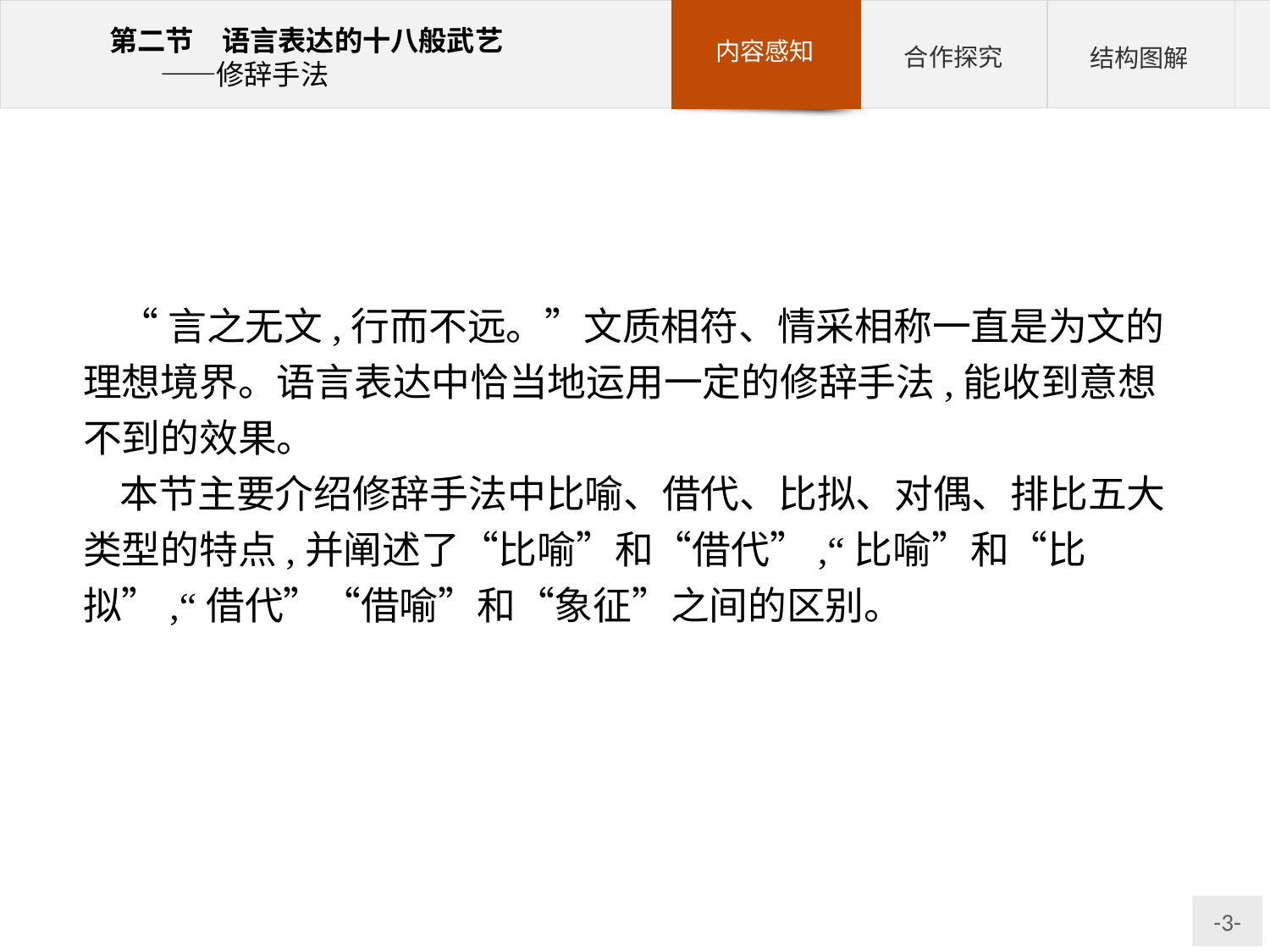

“言之无文,行而不远。”文质相符、情采相称一直是为文的理想境界。语言表达中恰当地运用一定的修辞手法,能收到意想不到的效果。
本节主要介绍修辞手法中比喻、借代、比拟、对偶、排比五大类型的特点,并阐述了“比喻”和“借代”,“比喻”和“比拟”,“借代”“借喻”和“象征”之间的区别。